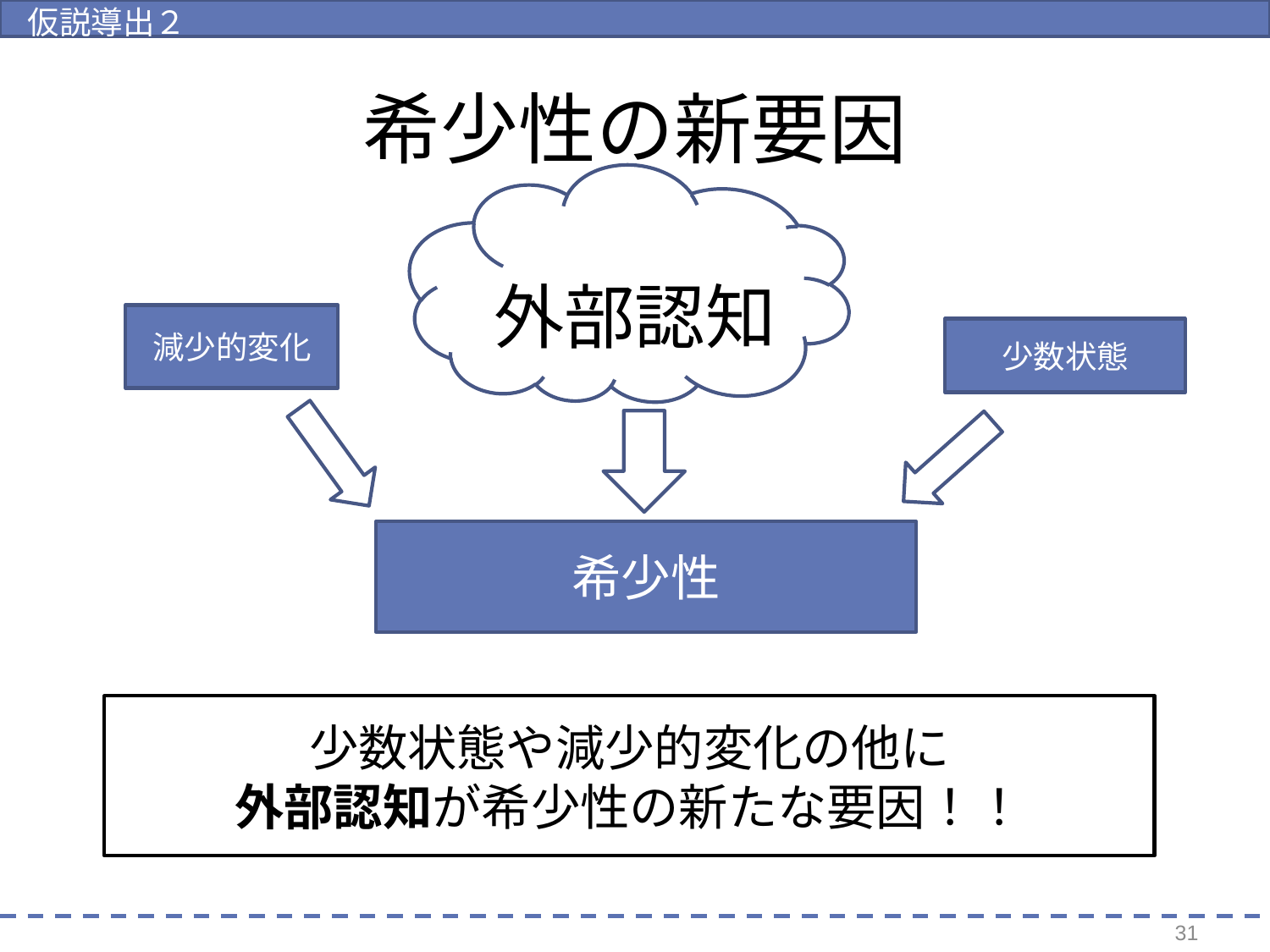

仮説導出２
# 希少性の新要因

外部認知
減少的変化
少数状態

希少性
少数状態や減少的変化の他に
外部認知が希少性の新たな要因！！